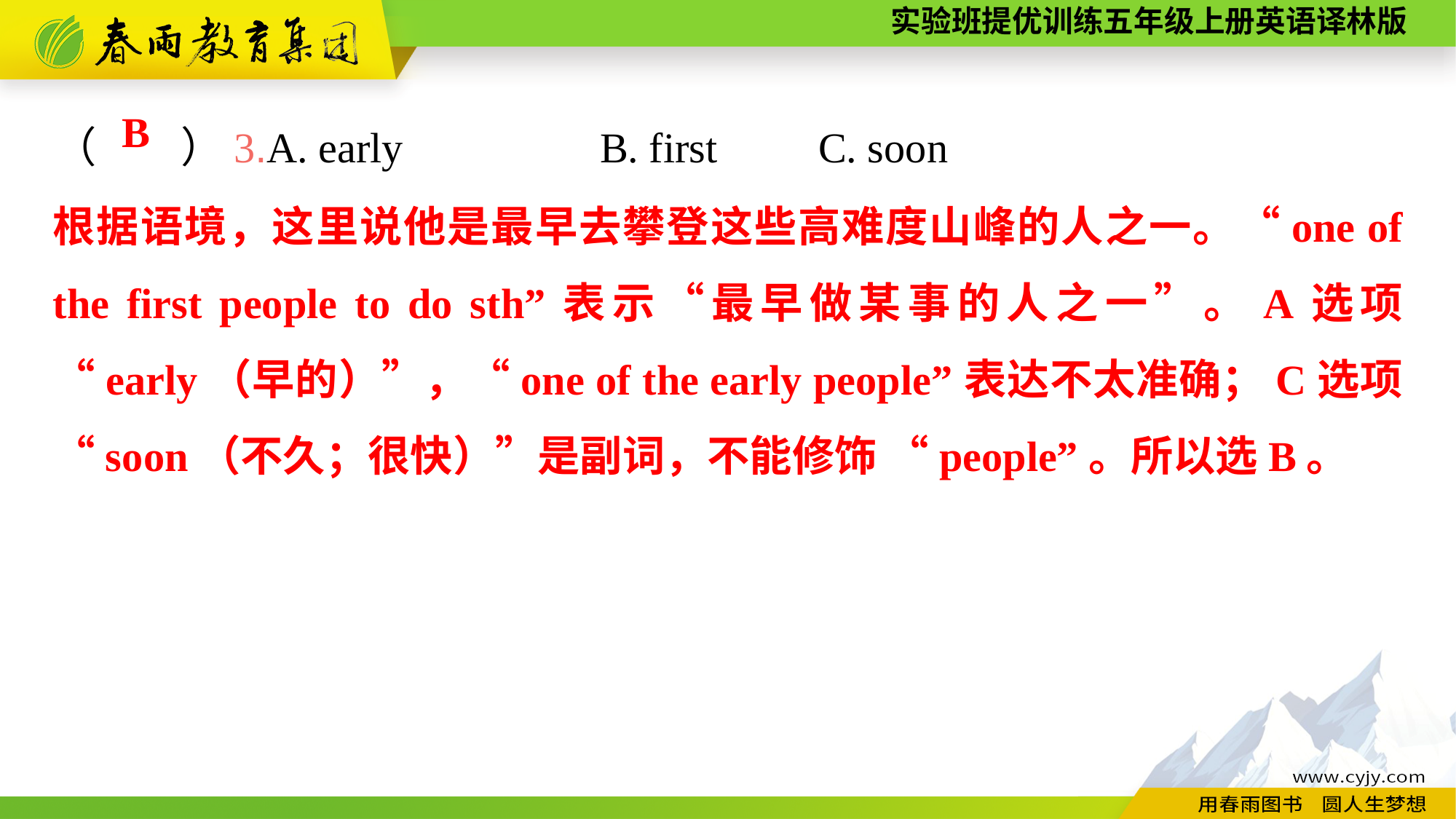

（　　）3.A. early		B. first	C. soon
B
根据语境，这里说他是最早去攀登这些高难度山峰的人之一。“one of the first people to do sth”表示“最早做某事的人之一”。A选项 “early（早的）”，“one of the early people”表达不太准确；C选项 “soon（不久；很快）”是副词，不能修饰 “people”。所以选B。